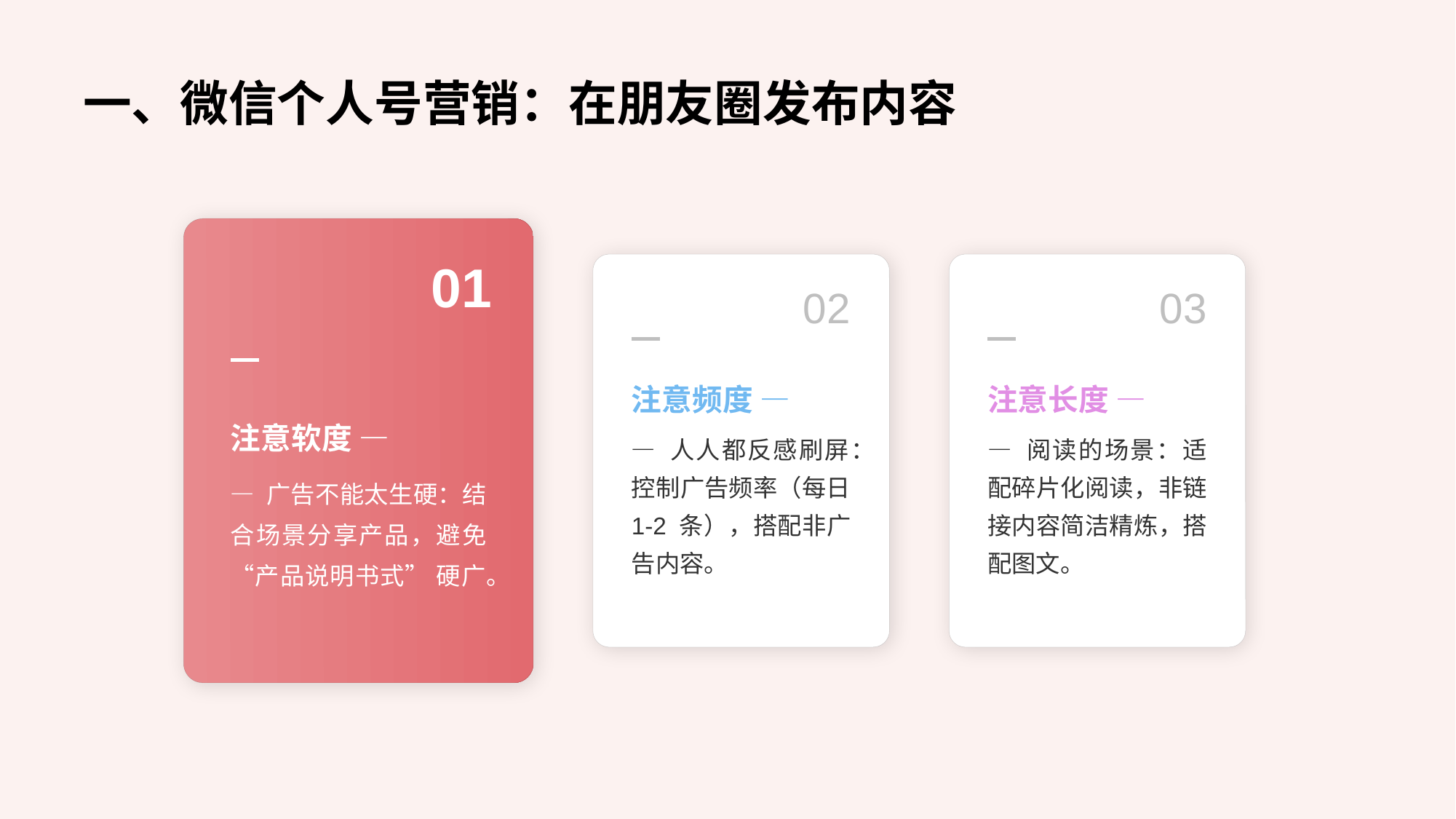

一、微信个人号营销：在朋友圈发布内容

01

02
03
注意频度 —
注意长度 —
注意软度 —
— 人人都反感刷屏：控制广告频率（每日 1-2 条），搭配非广告内容。
— 阅读的场景：适配碎片化阅读，非链接内容简洁精炼，搭配图文。
— 广告不能太生硬：结合场景分享产品，避免 “产品说明书式” 硬广。